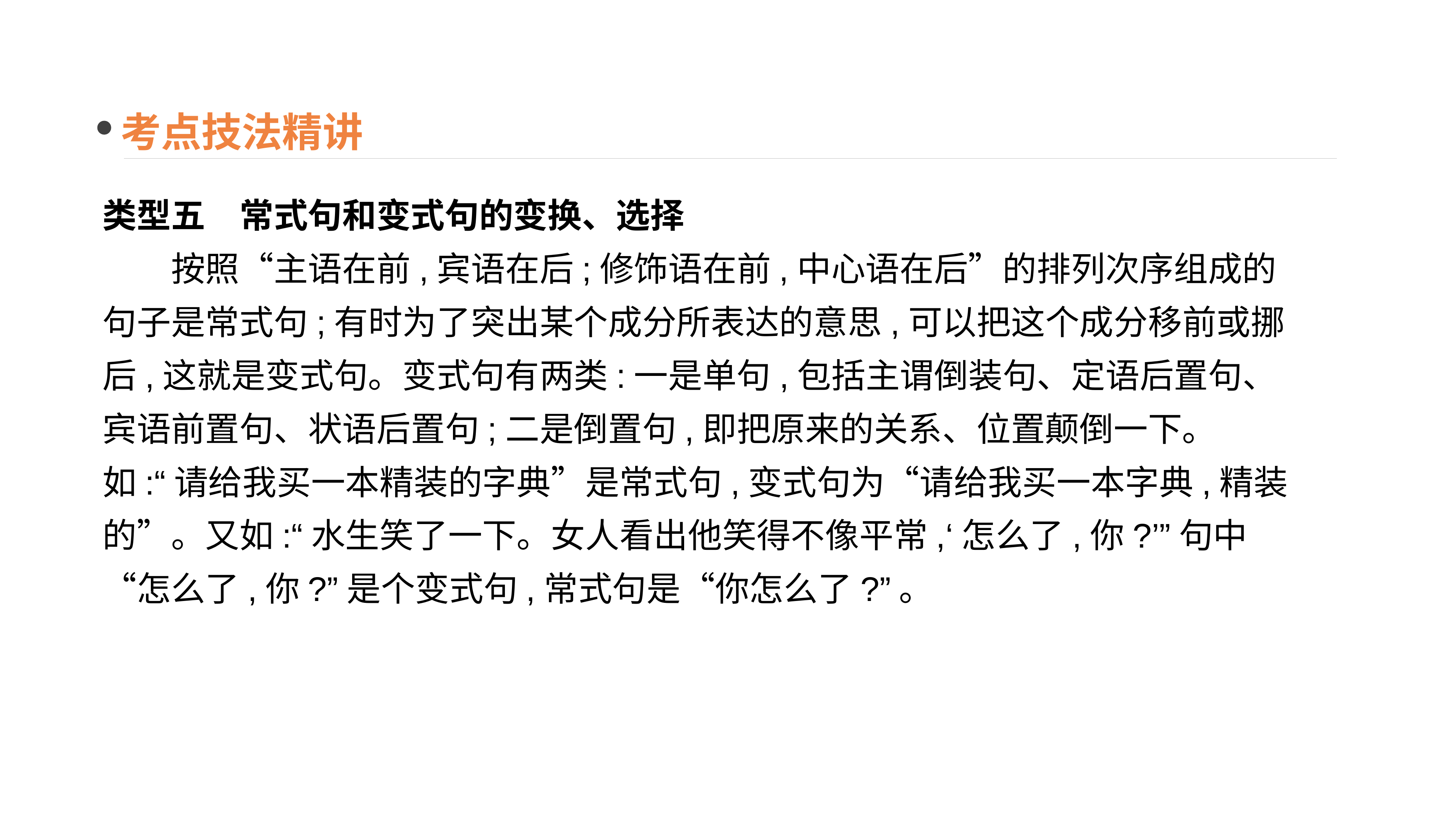

考点技法精讲

类型五　常式句和变式句的变换、选择
　　按照“主语在前,宾语在后;修饰语在前,中心语在后”的排列次序组成的句子是常式句;有时为了突出某个成分所表达的意思,可以把这个成分移前或挪后,这就是变式句。变式句有两类:一是单句,包括主谓倒装句、定语后置句、宾语前置句、状语后置句;二是倒置句,即把原来的关系、位置颠倒一下。如:“请给我买一本精装的字典”是常式句,变式句为“请给我买一本字典,精装的”。又如:“水生笑了一下。女人看出他笑得不像平常,‘怎么了,你?’”句中“怎么了,你?”是个变式句,常式句是“你怎么了?”。